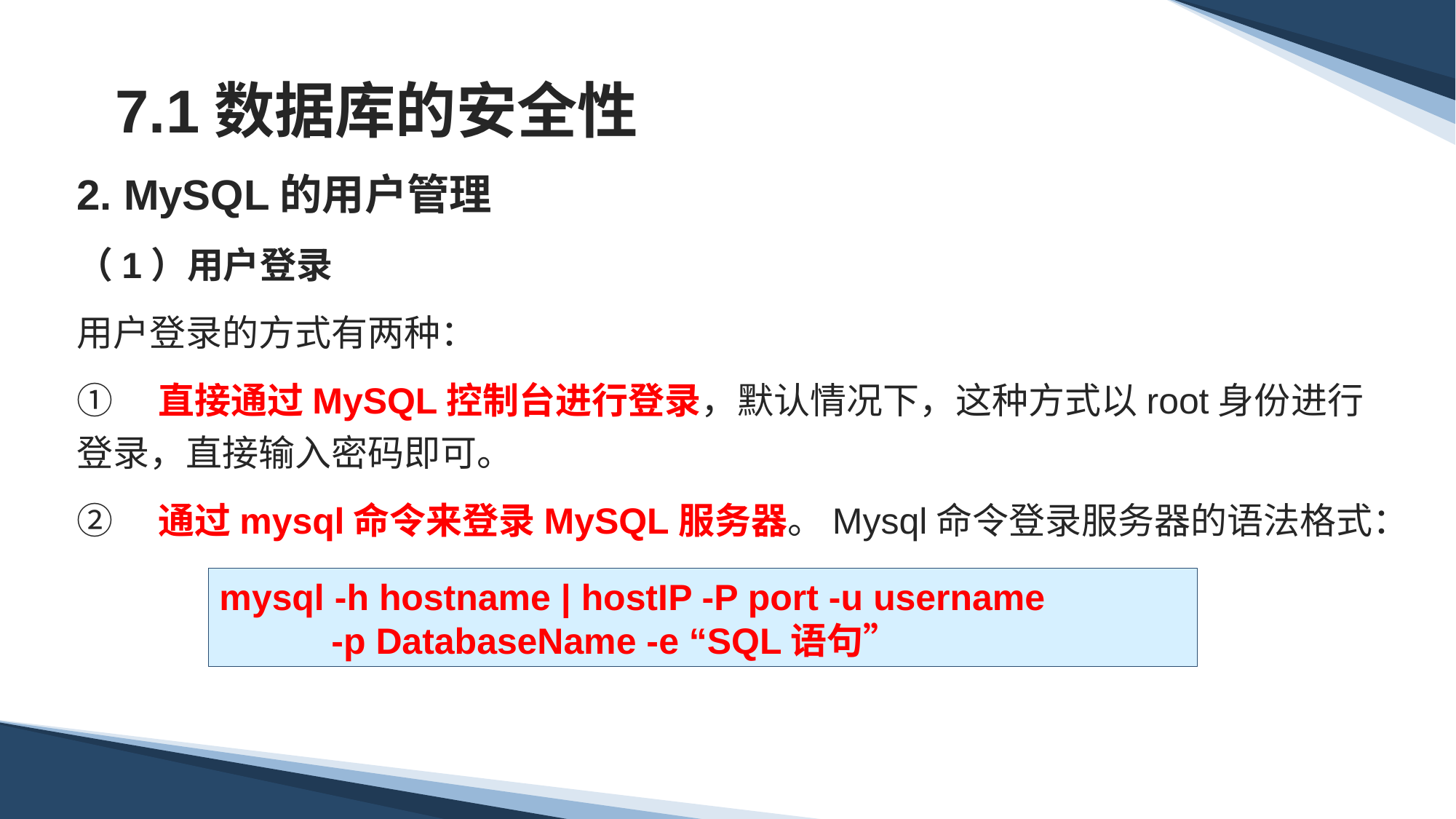

# 7.1数据库的安全性
2. MySQL的用户管理
（1）用户登录
用户登录的方式有两种：
①　直接通过MySQL控制台进行登录，默认情况下，这种方式以root身份进行登录，直接输入密码即可。
②　通过mysql命令来登录MySQL服务器。Mysql命令登录服务器的语法格式：
mysql -h hostname | hostIP -P port -u username
           -p DatabaseName -e “SQL语句”